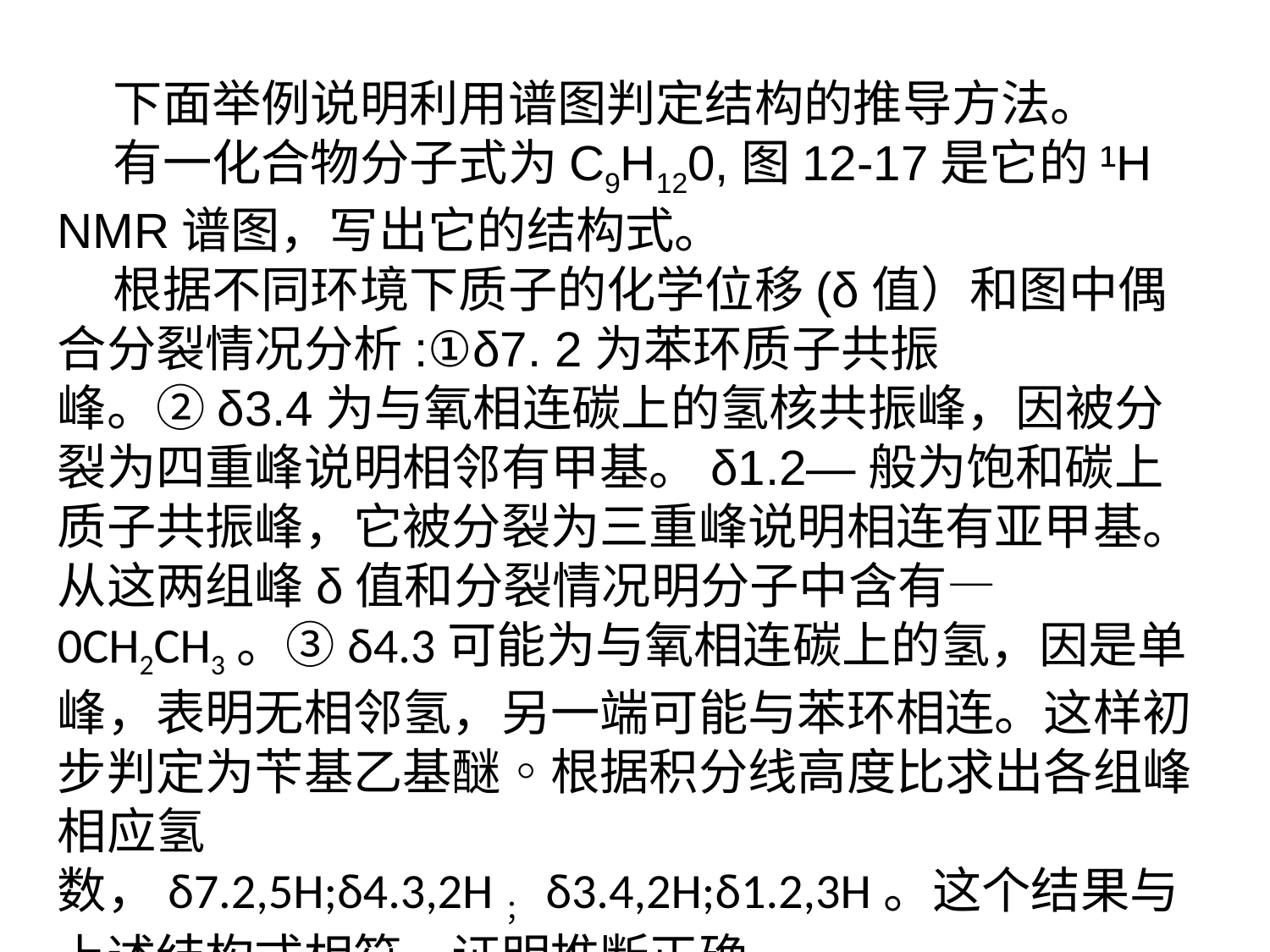

下面举例说明利用谱图判定结构的推导方法。
    有一化合物分子式为C9H120,图12-17是它的¹H NMR谱图，写出它的结构式。
    根据不同环境下质子的化学位移(δ值）和图中偶合分裂情况分析:①δ7. 2为苯环质子共振峰。②δ3.4为与氧相连碳上的氢核共振峰，因被分裂为四重峰说明相邻有甲基。δ1.2—般为饱和碳上质子共振峰，它被分裂为三重峰说明相连有亚甲基。从这两组峰δ值和分裂情况明分子中含有—0CH2CH3。③δ4.3可能为与氧相连碳上的氢，因是单峰，表明无相邻氢，另一端可能与苯环相连。这样初步判定为苄基乙基醚◦根据积分线高度比求出各组峰相应氢
数，δ7.2,5H;δ4.3,2H；δ3.4,2H;δ1.2,3H。这个结果与上述结构式相符，证明推断正确。